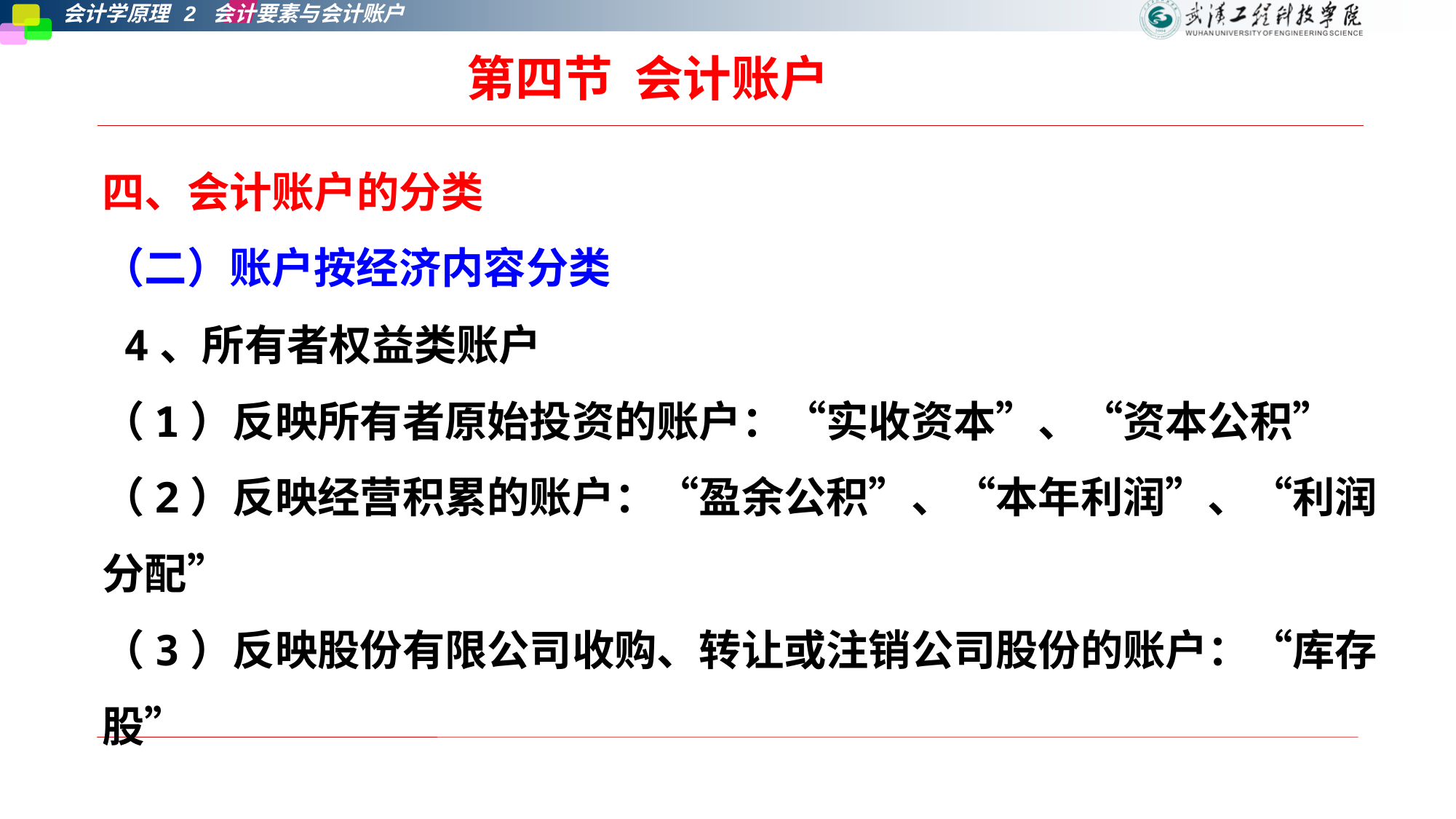

第四节  会计账户
四、会计账户的分类
（二）账户按经济内容分类
 4、所有者权益类账户
（1）反映所有者原始投资的账户：“实收资本”、“资本公积”
（2）反映经营积累的账户：“盈余公积”、“本年利润”、“利润分配”
（3）反映股份有限公司收购、转让或注销公司股份的账户：“库存股”